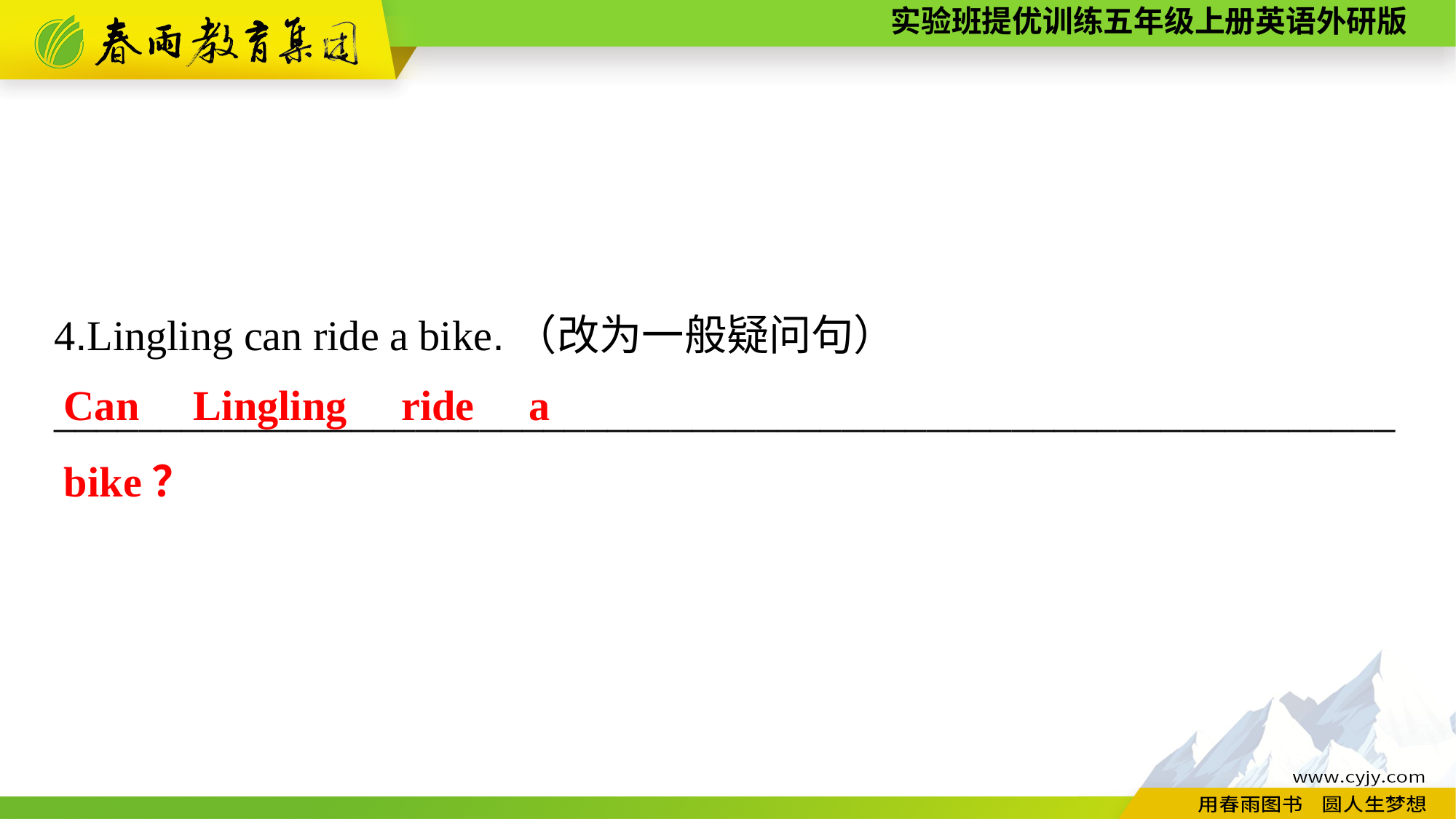

4.Lingling can ride a bike.（改为一般疑问句）
_______________________________________________________________
Can Lingling ride a bike？